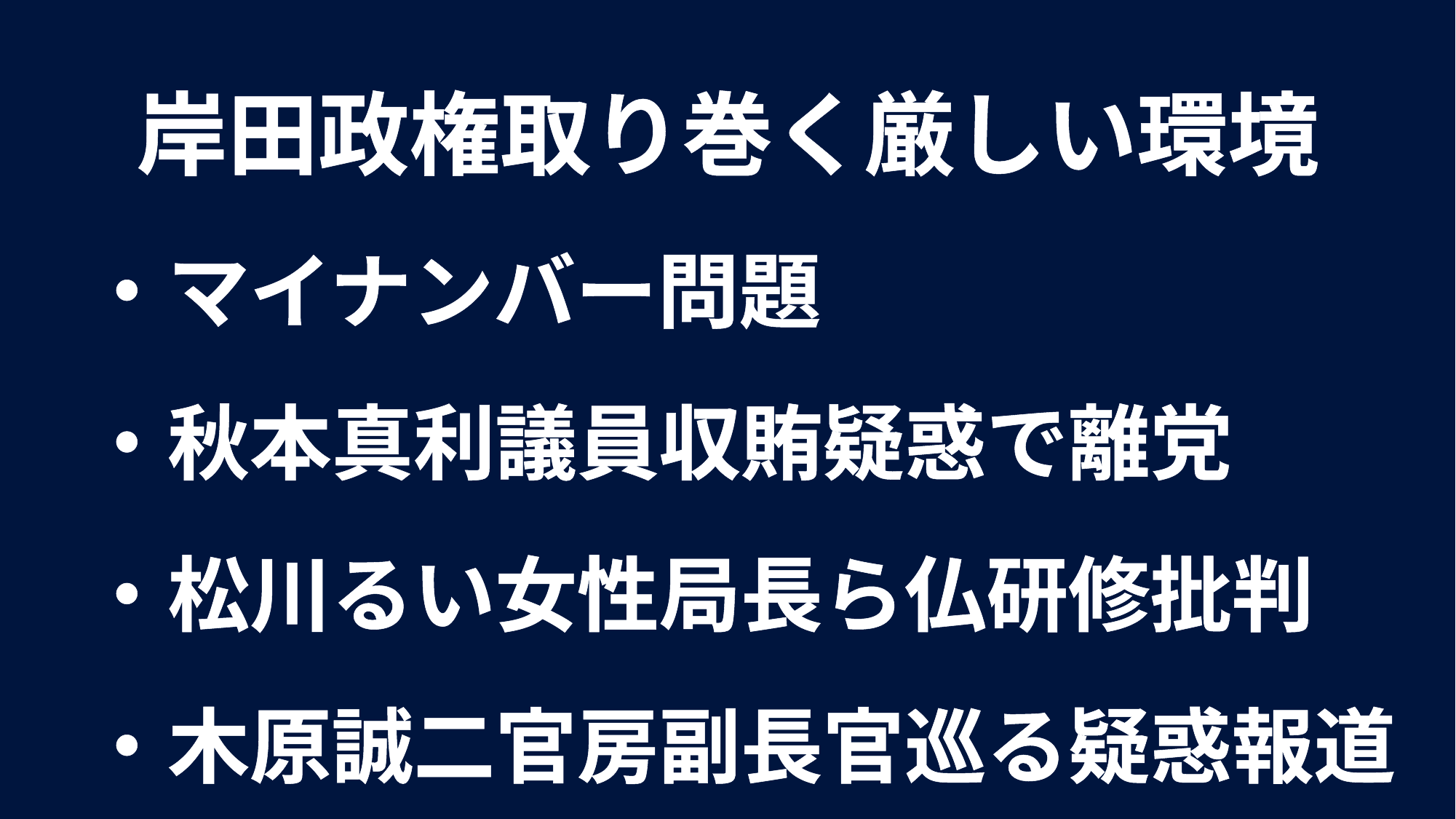

岸田政権取り巻く厳しい環境
   ・マイナンバー問題
   ・秋本真利議員収賄疑惑で離党
   ・松川るい女性局長ら仏研修批判
   ・木原誠二官房副長官巡る疑惑報道